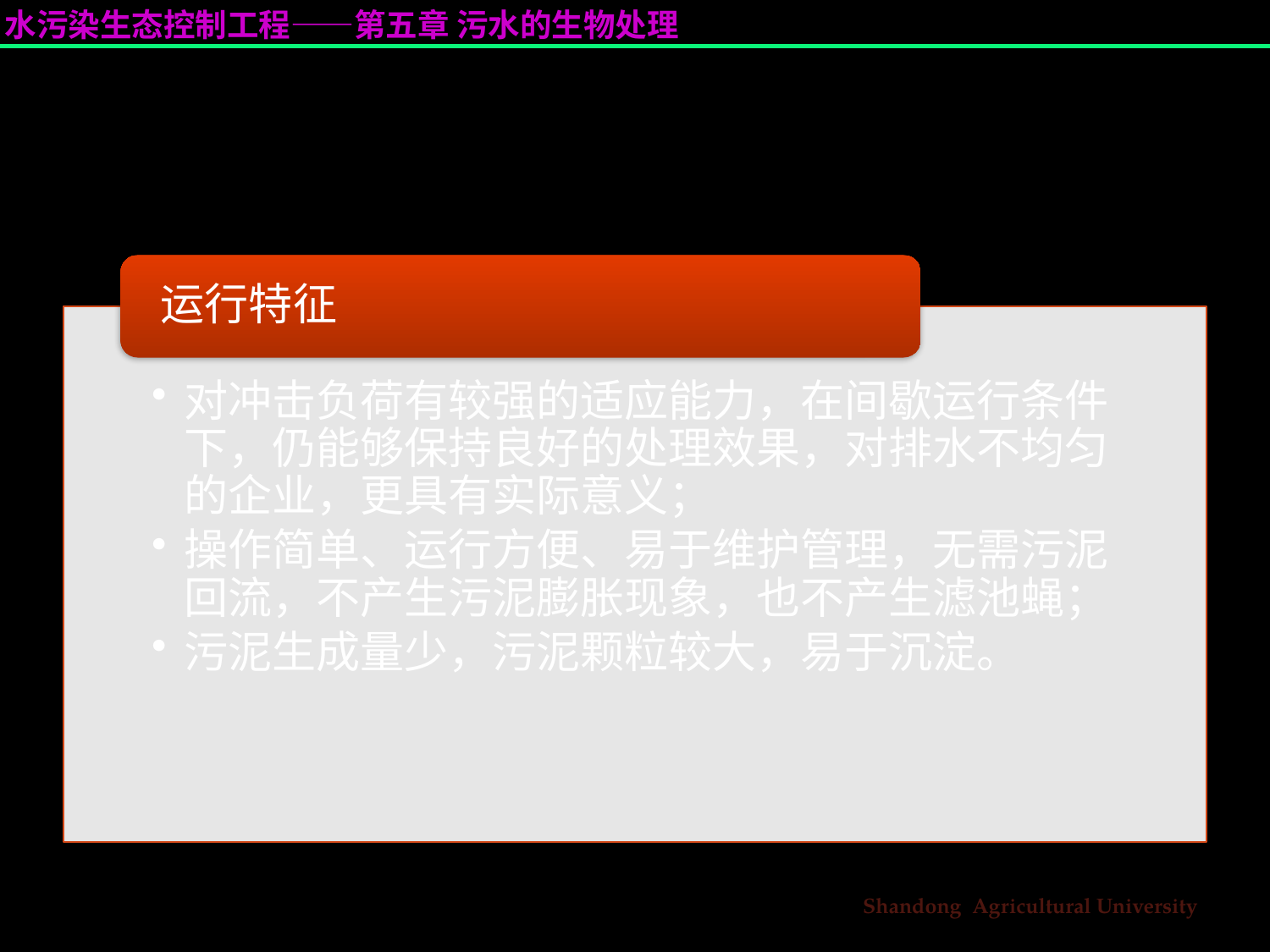

#
对冲击负荷有较强的适应能力，在间歇运行条件下，仍能够保持良好的处理效果，对排水不均匀的企业，更具有实际意义；
操作简单、运行方便、易于维护管理，无需污泥回流，不产生污泥膨胀现象，也不产生滤池蝇；
污泥生成量少，污泥颗粒较大，易于沉淀。
运行特征